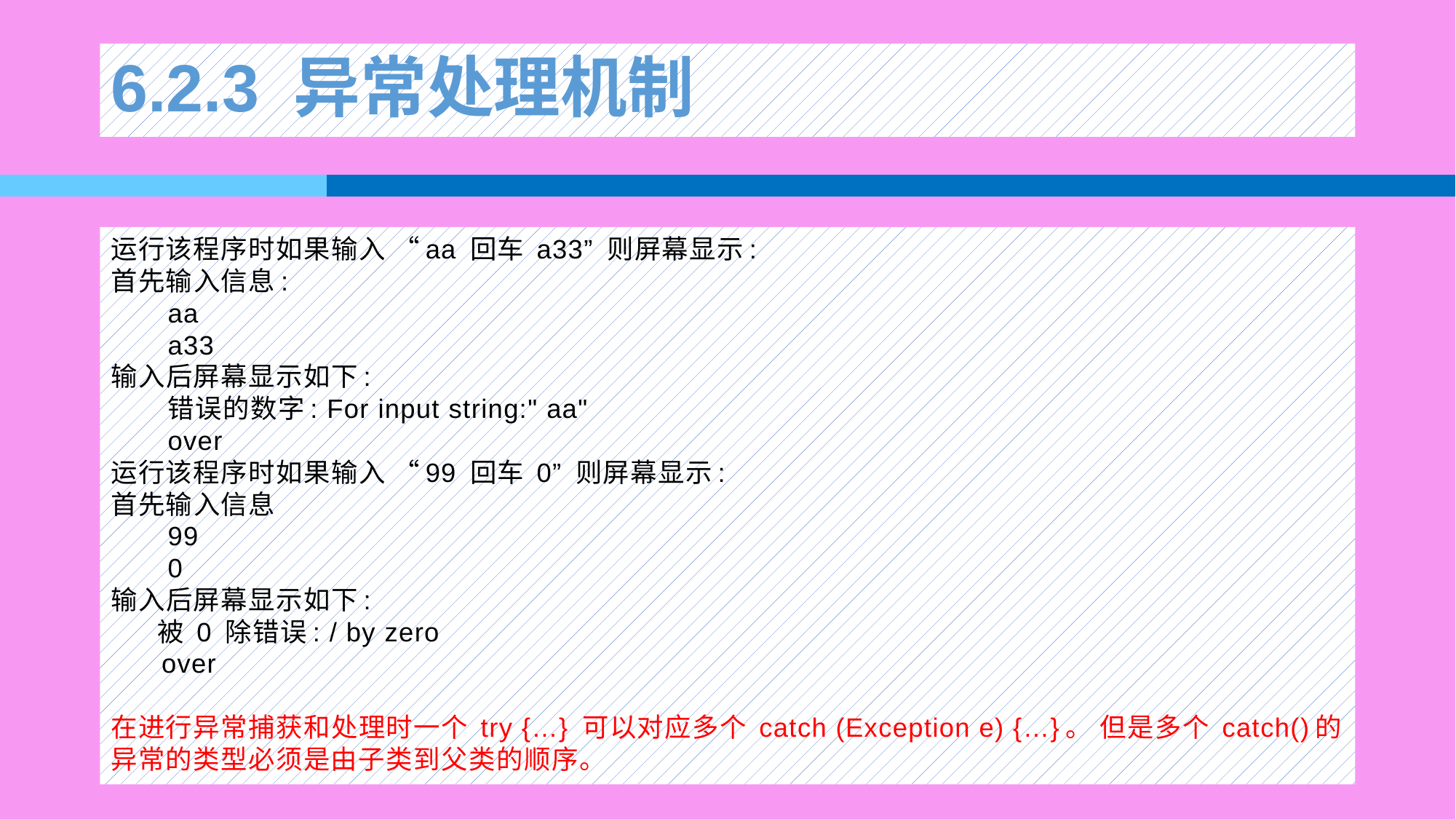

# 6.2.3 异常处理机制
运行该程序时如果输入 “aa 回车 a33” 则屏幕显示:
首先输入信息:
aa
a33
输入后屏幕显示如下:
错误的数字: For input string:" aa"
over
运行该程序时如果输入 “99 回车 0” 则屏幕显示:
首先输入信息
99
0
输入后屏幕显示如下:
      被 0 除错误: / by zero
      over

在进行异常捕获和处理时一个 try {…} 可以对应多个 catch (Exception e) {…}。 但是多个 catch()的异常的类型必须是由子类到父类的顺序。